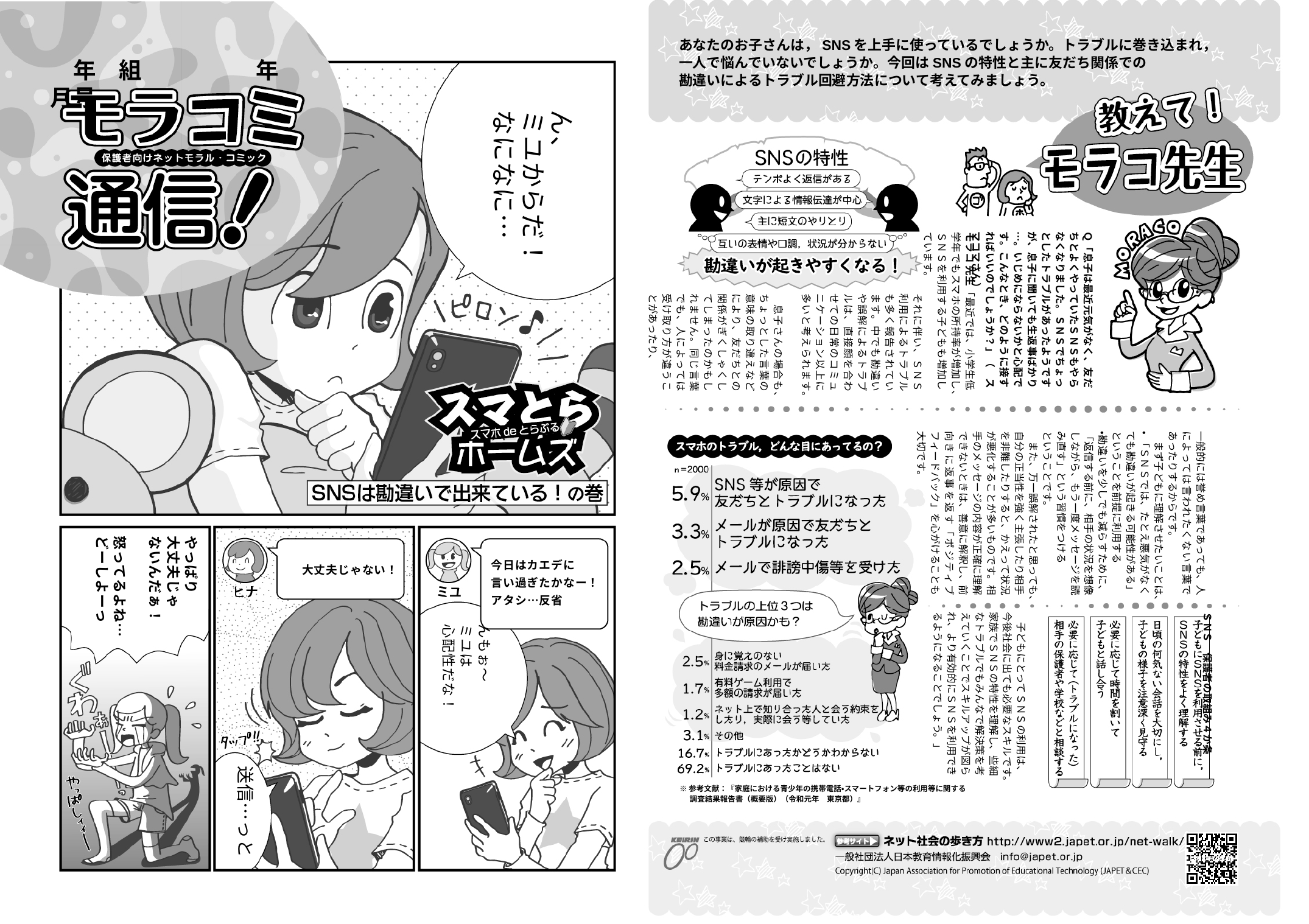

あなたのお子さんは，SNSを上手に使っているでしょうか。トラブルに巻き込まれ，
一人で悩んでいないでしょうか。今回はSNSの特性と主に友だち関係での
勘違いによるトラブル回避方法について考えてみましょう。
　年　組　　　　　年　月号
ん、
ミユからだ！
なになに…
Ｑ「息子は最近元気がなく、友だちとよくやっていたＳＮＳもやらなくなりました。ＳＮＳでちょっとしたトラブルがあったようですが、息子に聞いても生返事ばかり…。いじめにならないかと心配です。こんなとき、どのように接すればいいのでしょうか？」（　スマコマさん）
モラコ 先生「最近では、小学生低学年でもスマホの所持率が増加し、ＳＮＳを利用する子どもも増加しています。
それに伴い、ＳＮＳ利用によるトラブルも多く報告されています。中でも勘違いや誤解によるトラブルは、直接顔を合わせての日常のコミュニケーション以上に多いと考えられます。

　息子さんの場合も、ちょっとした言葉の意味の取り違えなどにより、友だちとの関係がぎくしゃくしてしまったのかもしれません。同じ言葉でも、人によっては受け取り方が違うことがあったり、
一般的には誉め言葉であっても、人によっては言われたくない言葉であったりするからです。
　まず子どもに理解させたいことは、
・ 「ＳＮＳでは、たとえ悪気がなくても勘違いが起きる可能性がある」ということを前提に利用する
・勘違いを少しでも減らすために、「返信する前に、相手の状況を想像しながら、もう一度メッセージを読み直す」という習慣をつける
ということです。
　また、万一誤解されたと思っても、自分の正当性を強く主張したり相手を非難したりすると、かえって状況が悪化することが多いものです。相手のメッセージの内容が正確に理解できないときは、善意に解釈し、前向きに返事を返す「ポジティブフィードバック」を心がけることも大切です。

やっぱり
大丈夫じゃ
ないんだぁ！

怒ってるよね…
どーしよーっ
今日はカエデに
言い過ぎたかなー！
アタシ…反省
大丈夫じゃない！
　子どもにとってＳＮＳの利用は、今後社会に出ても必要なスキルです。家族でＳＮＳの特性を理解し、些細なトラブルでもみんなで解決策を考えていくことでスキルアップが図られ、より有効的にＳＮＳを利用できるようになることでしょう。」
ＳＮＳ　保護者の取組み４か条
んもぉ～
ミユは
心配性だな！
送信…っと
※参考文献：『家庭における青少年の携帯電話・スマートフォン等の利用等に関する
     調査結果報告書（概要版）（令和元年　東京都）』